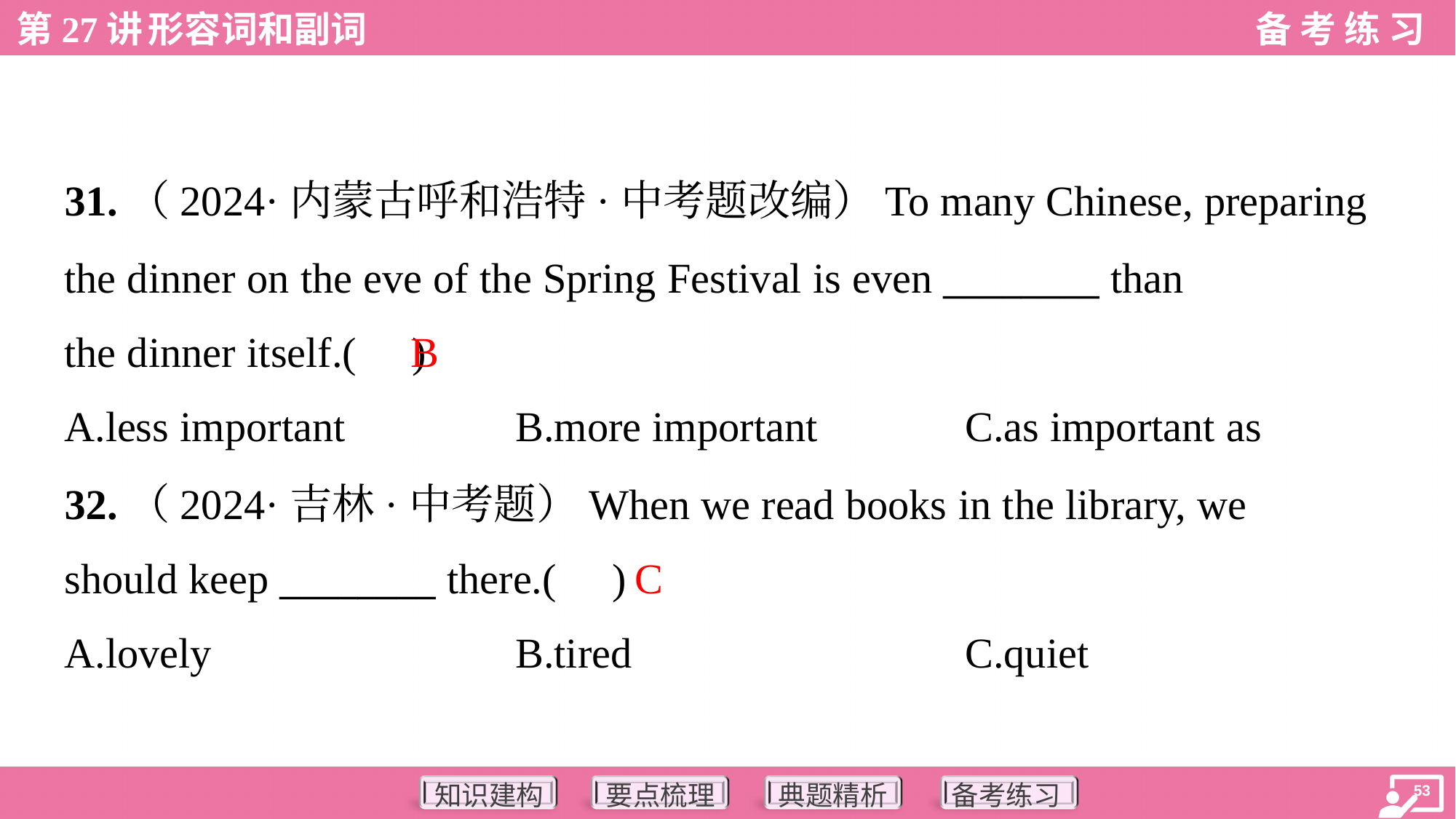

31.（2024·内蒙古呼和浩特·中考题改编）To many Chinese, preparing
the dinner on the eve of the Spring Festival is even ________ than
the dinner itself.(     )
B
A.less important	B.more important	C.as important as
32.（2024·吉林·中考题）When we read books in the library, we
should keep ________ there.(     )
C
A.lovely	B.tired	C.quiet